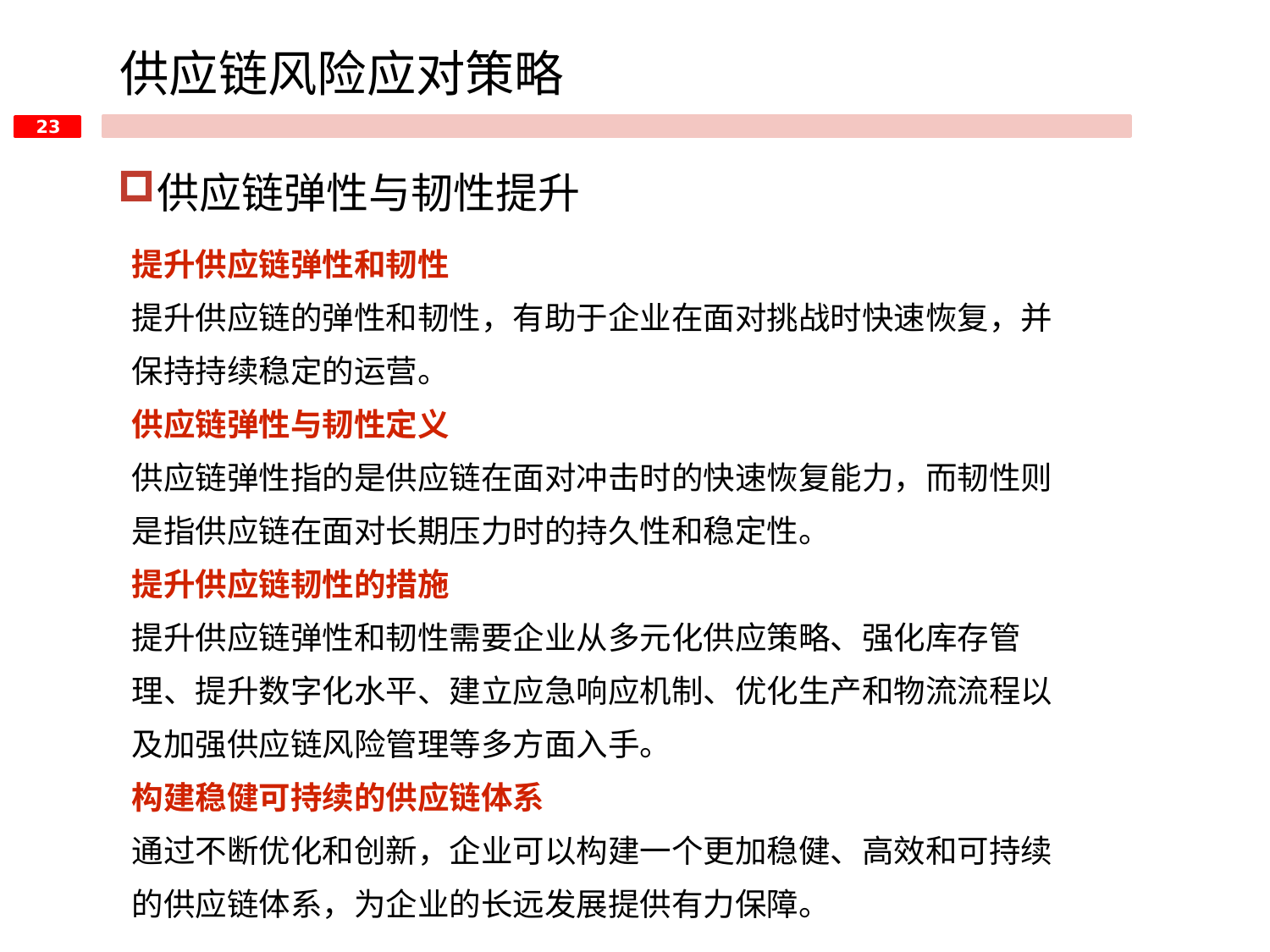

供应链风险应对策略
23
供应链弹性与韧性提升
提升供应链弹性和韧性
提升供应链的弹性和韧性，有助于企业在面对挑战时快速恢复，并保持持续稳定的运营。
供应链弹性与韧性定义
供应链弹性指的是供应链在面对冲击时的快速恢复能力，而韧性则是指供应链在面对长期压力时的持久性和稳定性。
提升供应链韧性的措施
提升供应链弹性和韧性需要企业从多元化供应策略、强化库存管理、提升数字化水平、建立应急响应机制、优化生产和物流流程以及加强供应链风险管理等多方面入手。
构建稳健可持续的供应链体系
通过不断优化和创新，企业可以构建一个更加稳健、高效和可持续的供应链体系，为企业的长远发展提供有力保障。